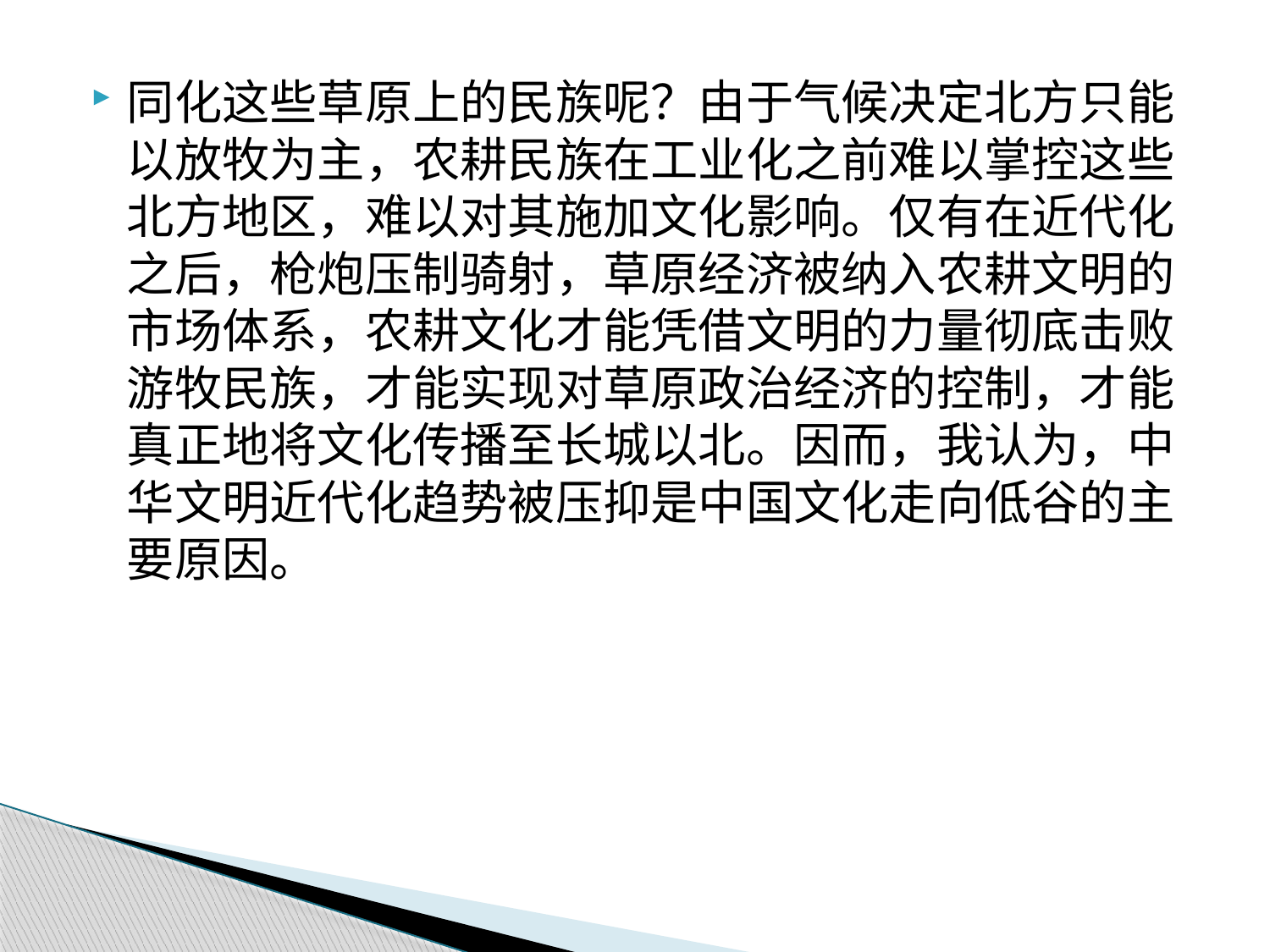

同化这些草原上的民族呢？由于气候决定北方只能以放牧为主，农耕民族在工业化之前难以掌控这些北方地区，难以对其施加文化影响。仅有在近代化之后，枪炮压制骑射，草原经济被纳入农耕文明的市场体系，农耕文化才能凭借文明的力量彻底击败游牧民族，才能实现对草原政治经济的控制，才能真正地将文化传播至长城以北。因而，我认为，中华文明近代化趋势被压抑是中国文化走向低谷的主要原因。